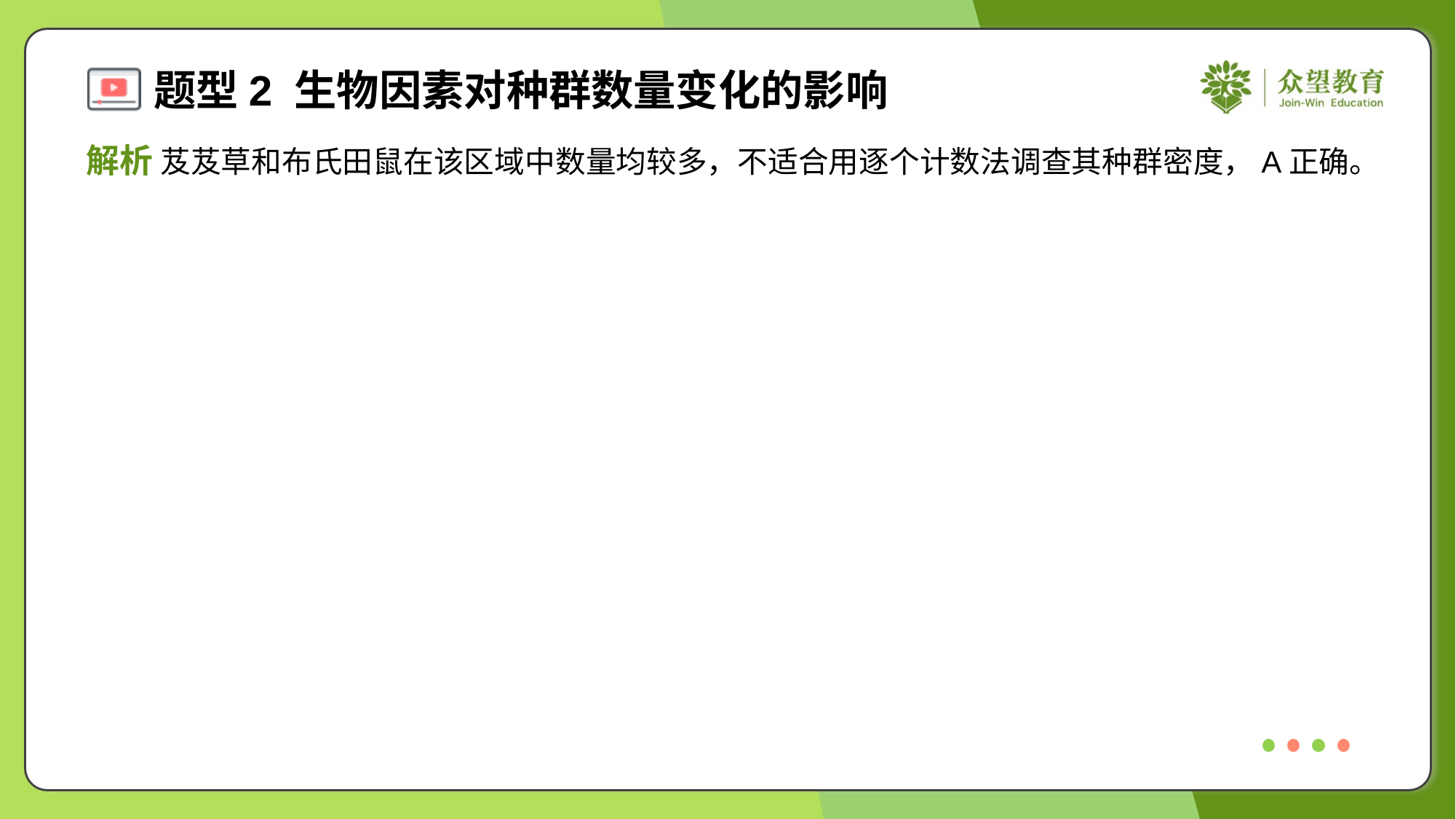

解析 芨芨草和布氏田鼠在该区域中数量均较多，不适合用逐个计数法调查其种群密度，A正确。